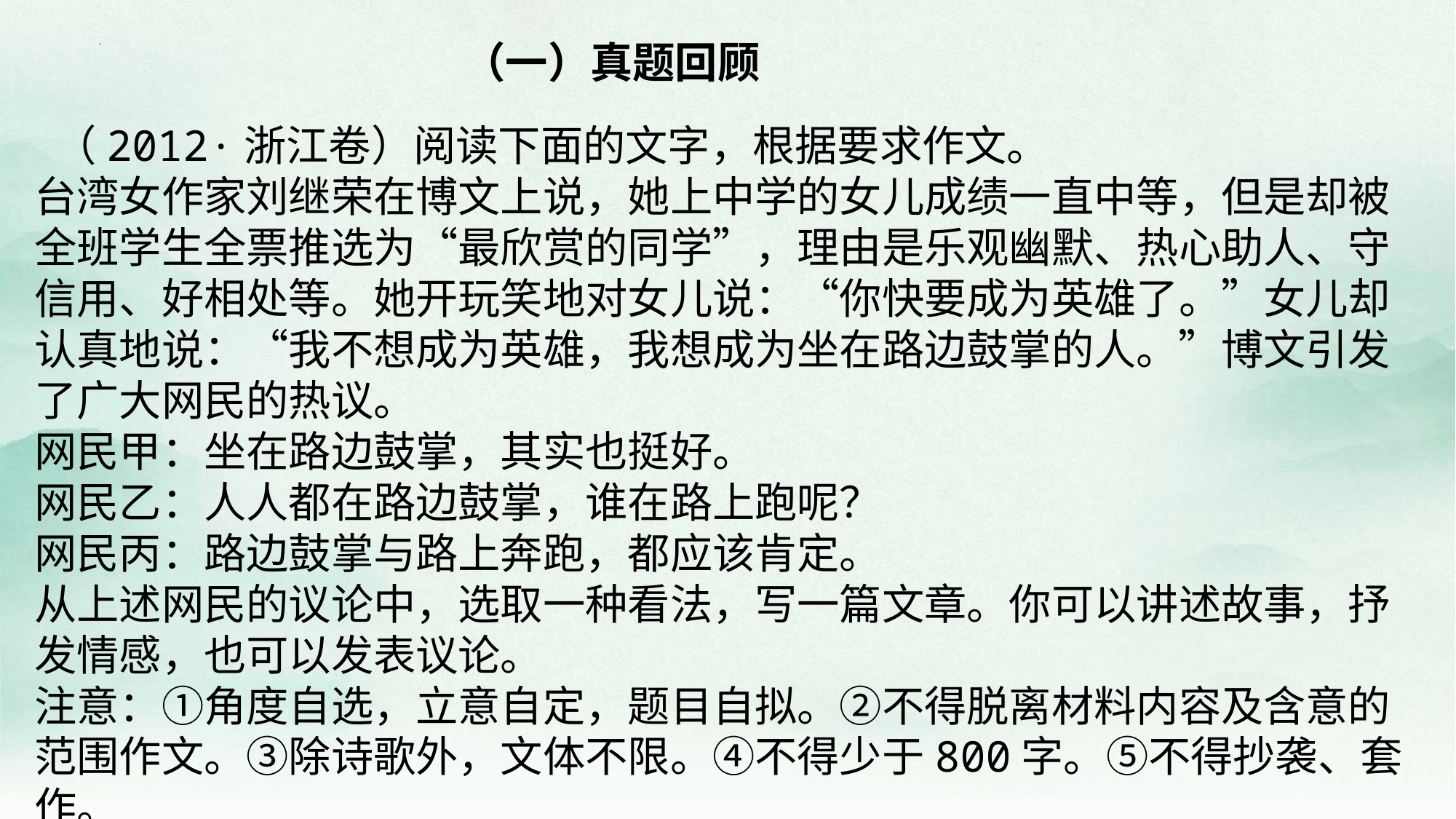

（一）真题回顾
 （2012·浙江卷）阅读下面的文字，根据要求作文。
台湾女作家刘继荣在博文上说，她上中学的女儿成绩一直中等，但是却被全班学生全票推选为“最欣赏的同学”，理由是乐观幽默、热心助人、守信用、好相处等。她开玩笑地对女儿说：“你快要成为英雄了。”女儿却认真地说：“我不想成为英雄，我想成为坐在路边鼓掌的人。”博文引发了广大网民的热议。
网民甲：坐在路边鼓掌，其实也挺好。
网民乙：人人都在路边鼓掌，谁在路上跑呢？
网民丙：路边鼓掌与路上奔跑，都应该肯定。
从上述网民的议论中，选取一种看法，写一篇文章。你可以讲述故事，抒发情感，也可以发表议论。
注意：①角度自选，立意自定，题目自拟。②不得脱离材料内容及含意的范围作文。③除诗歌外，文体不限。④不得少于800字。⑤不得抄袭、套作。